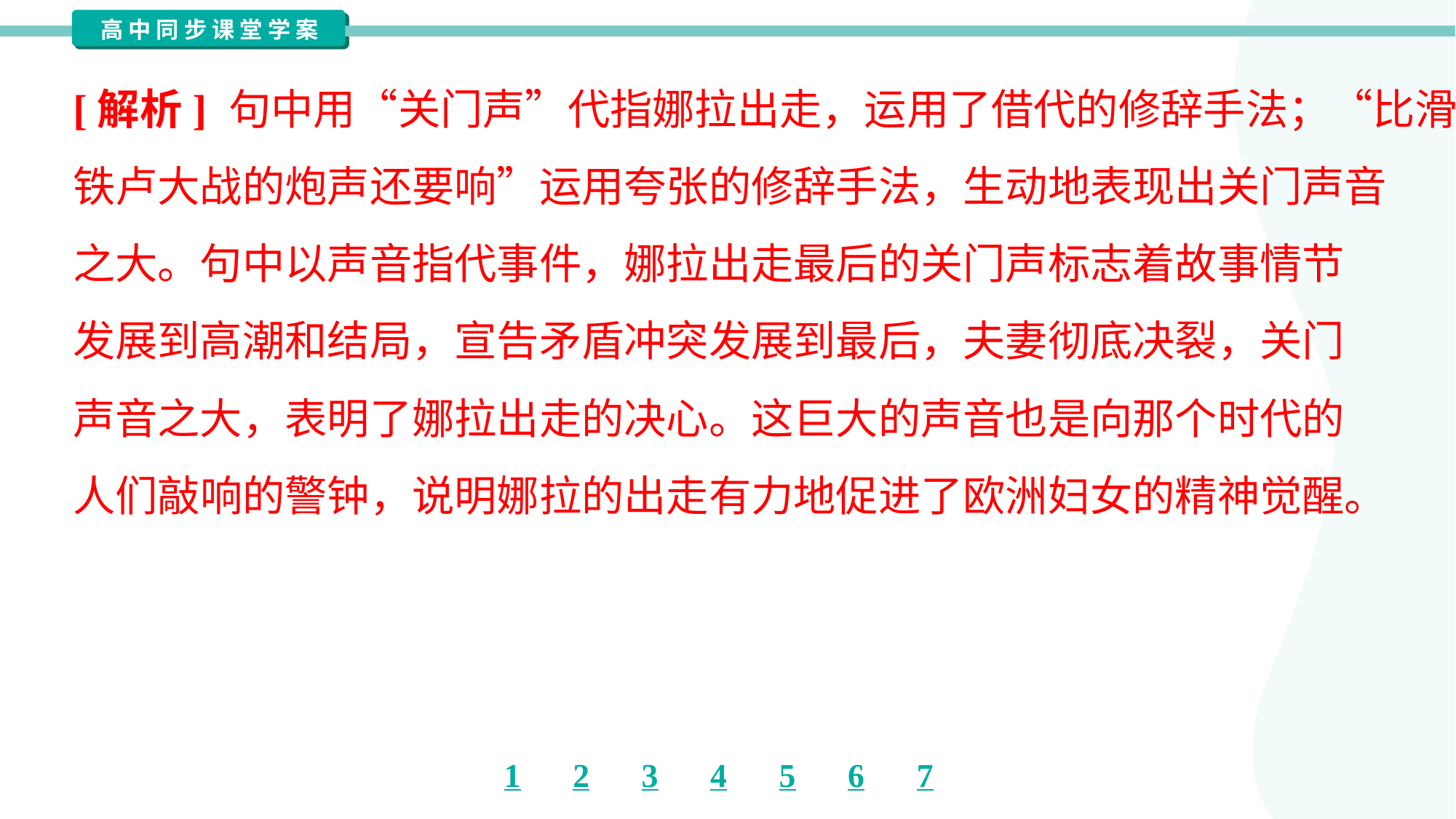

[解析] 句中用“关门声”代指娜拉出走，运用了借代的修辞手法；“比滑
铁卢大战的炮声还要响”运用夸张的修辞手法，生动地表现出关门声音
之大。句中以声音指代事件，娜拉出走最后的关门声标志着故事情节
发展到高潮和结局，宣告矛盾冲突发展到最后，夫妻彻底决裂，关门
声音之大，表明了娜拉出走的决心。这巨大的声音也是向那个时代的
人们敲响的警钟，说明娜拉的出走有力地促进了欧洲妇女的精神觉醒。